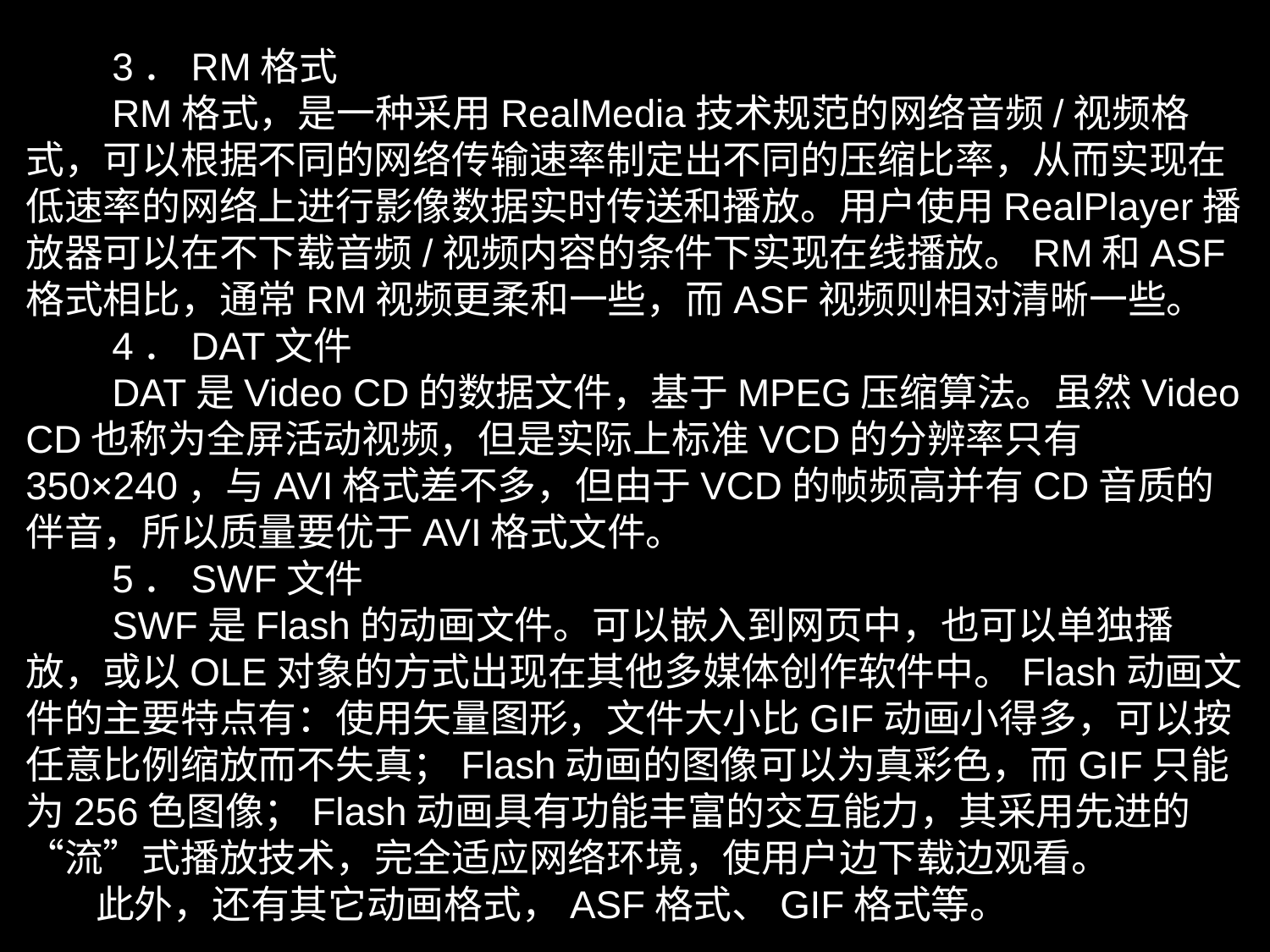

3．RM格式
        RM格式，是一种采用RealMedia技术规范的网络音频/视频格式，可以根据不同的网络传输速率制定出不同的压缩比率，从而实现在低速率的网络上进行影像数据实时传送和播放。用户使用RealPlayer播放器可以在不下载音频/视频内容的条件下实现在线播放。RM和ASF格式相比，通常RM视频更柔和一些，而ASF视频则相对清晰一些。
        4．DAT文件
        DAT是Video CD的数据文件，基于MPEG压缩算法。虽然Video CD也称为全屏活动视频，但是实际上标准VCD的分辨率只有350×240，与AVI格式差不多，但由于VCD的帧频高并有CD音质的伴音，所以质量要优于AVI格式文件。
        5．SWF文件
        SWF是Flash的动画文件。可以嵌入到网页中，也可以单独播放，或以OLE对象的方式出现在其他多媒体创作软件中。Flash动画文件的主要特点有：使用矢量图形，文件大小比GIF动画小得多，可以按任意比例缩放而不失真；Flash动画的图像可以为真彩色，而GIF只能为256色图像；Flash动画具有功能丰富的交互能力，其采用先进的“流”式播放技术，完全适应网络环境，使用户边下载边观看。
       此外，还有其它动画格式，ASF格式、GIF格式等。